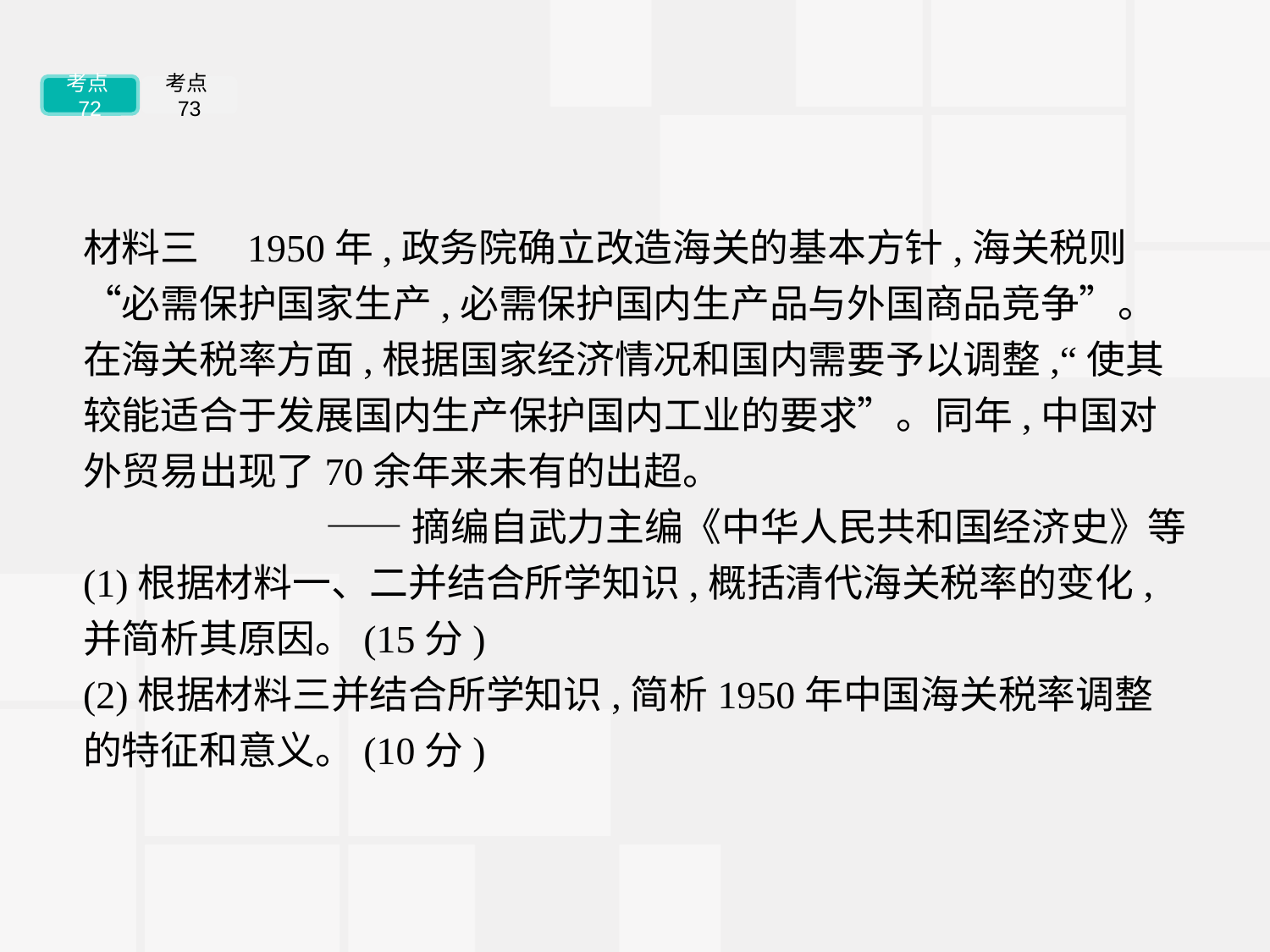

考点72
考点73
材料三　1950年,政务院确立改造海关的基本方针,海关税则“必需保护国家生产,必需保护国内生产品与外国商品竞争”。在海关税率方面,根据国家经济情况和国内需要予以调整,“使其较能适合于发展国内生产保护国内工业的要求”。同年,中国对外贸易出现了70余年来未有的出超。
——摘编自武力主编《中华人民共和国经济史》等
(1)根据材料一、二并结合所学知识,概括清代海关税率的变化,并简析其原因。(15分)
(2)根据材料三并结合所学知识,简析1950年中国海关税率调整的特征和意义。(10分)